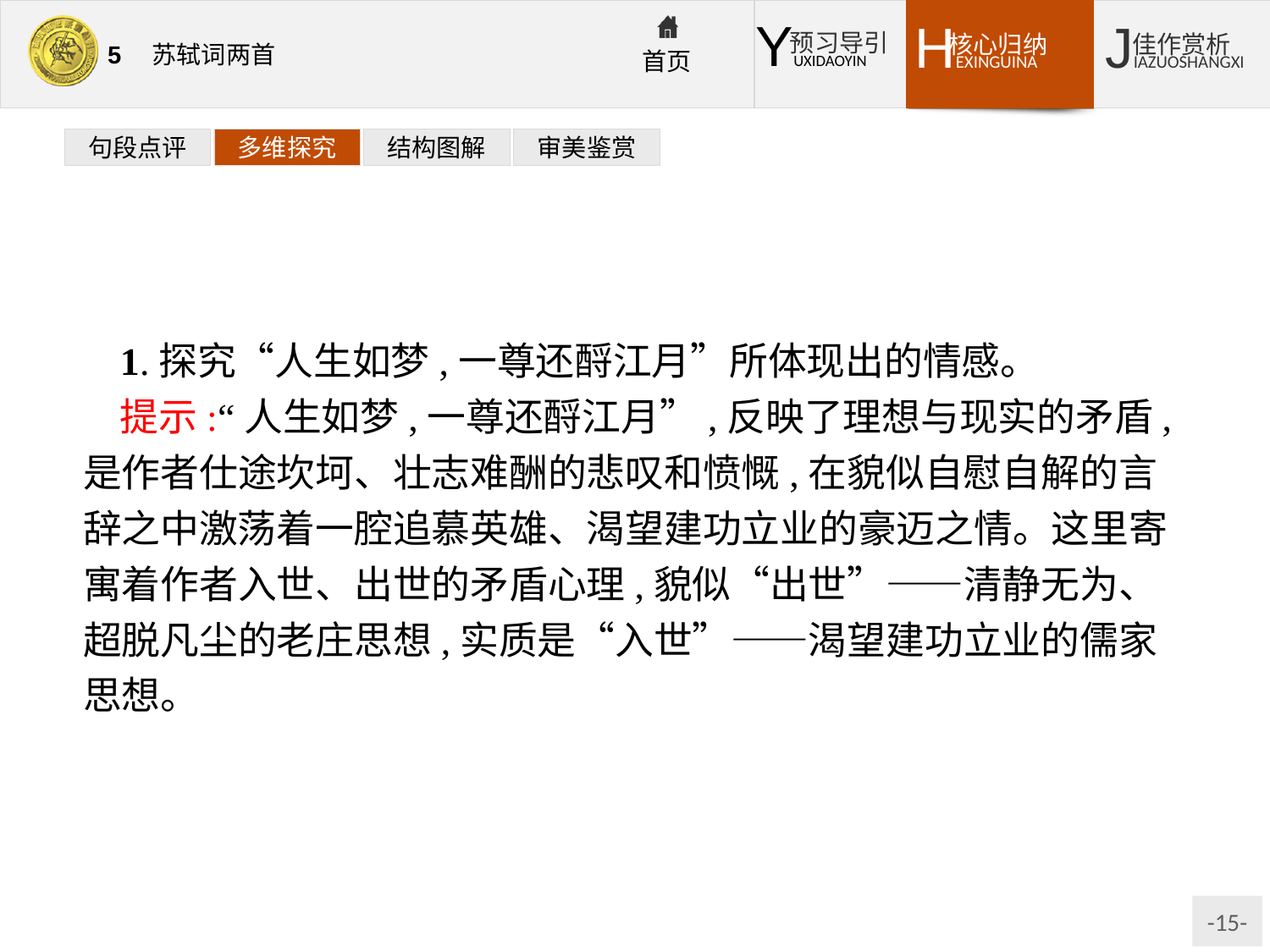

句段点评
多维探究
结构图解
审美鉴赏
1.探究“人生如梦,一尊还酹江月”所体现出的情感。
提示:“人生如梦,一尊还酹江月”,反映了理想与现实的矛盾,是作者仕途坎坷、壮志难酬的悲叹和愤慨,在貌似自慰自解的言辞之中激荡着一腔追慕英雄、渴望建功立业的豪迈之情。这里寄寓着作者入世、出世的矛盾心理,貌似“出世”——清静无为、超脱凡尘的老庄思想,实质是“入世”——渴望建功立业的儒家思想。